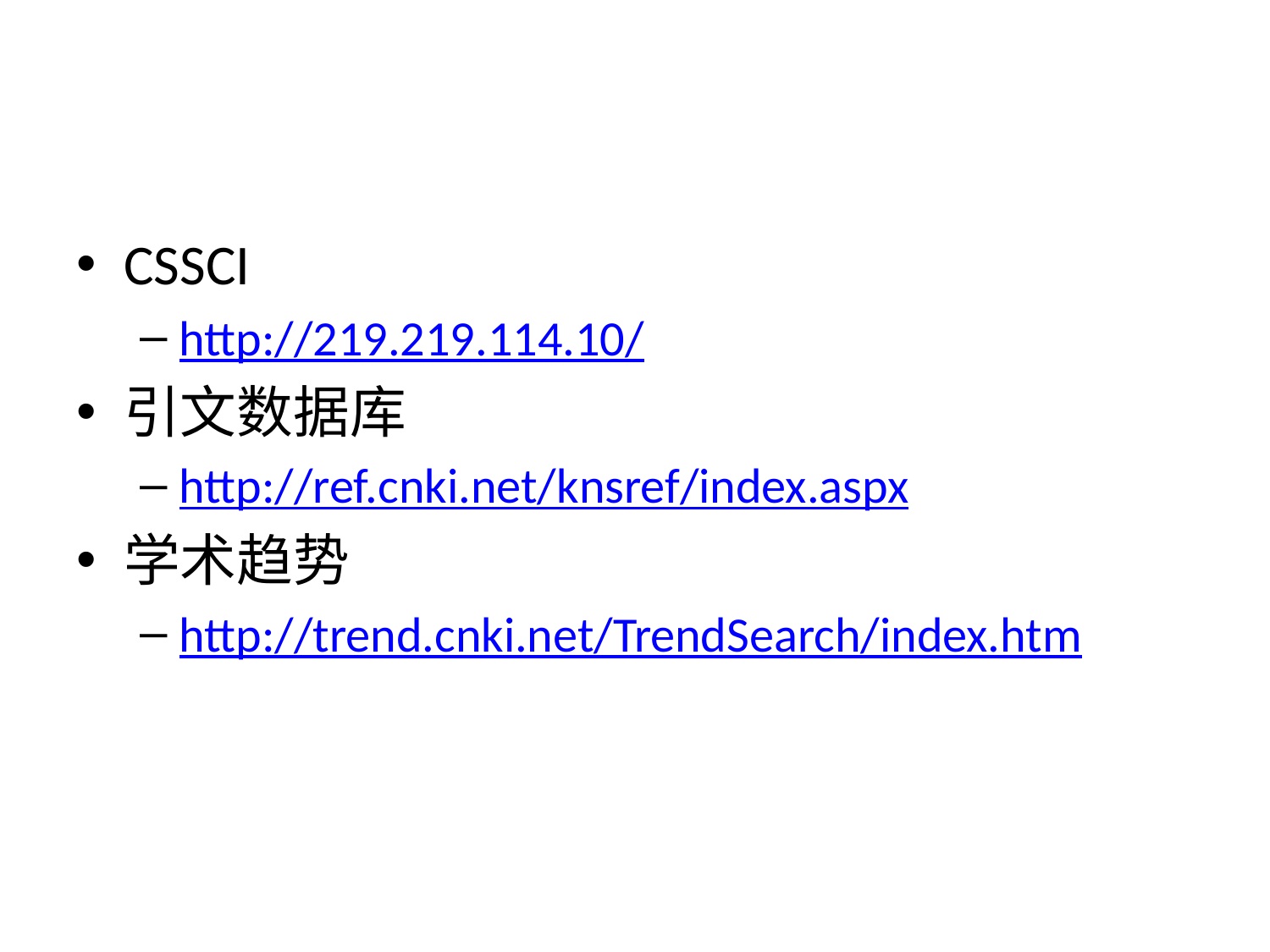

#
CSSCI
http://219.219.114.10/
引文数据库
http://ref.cnki.net/knsref/index.aspx
学术趋势
http://trend.cnki.net/TrendSearch/index.htm